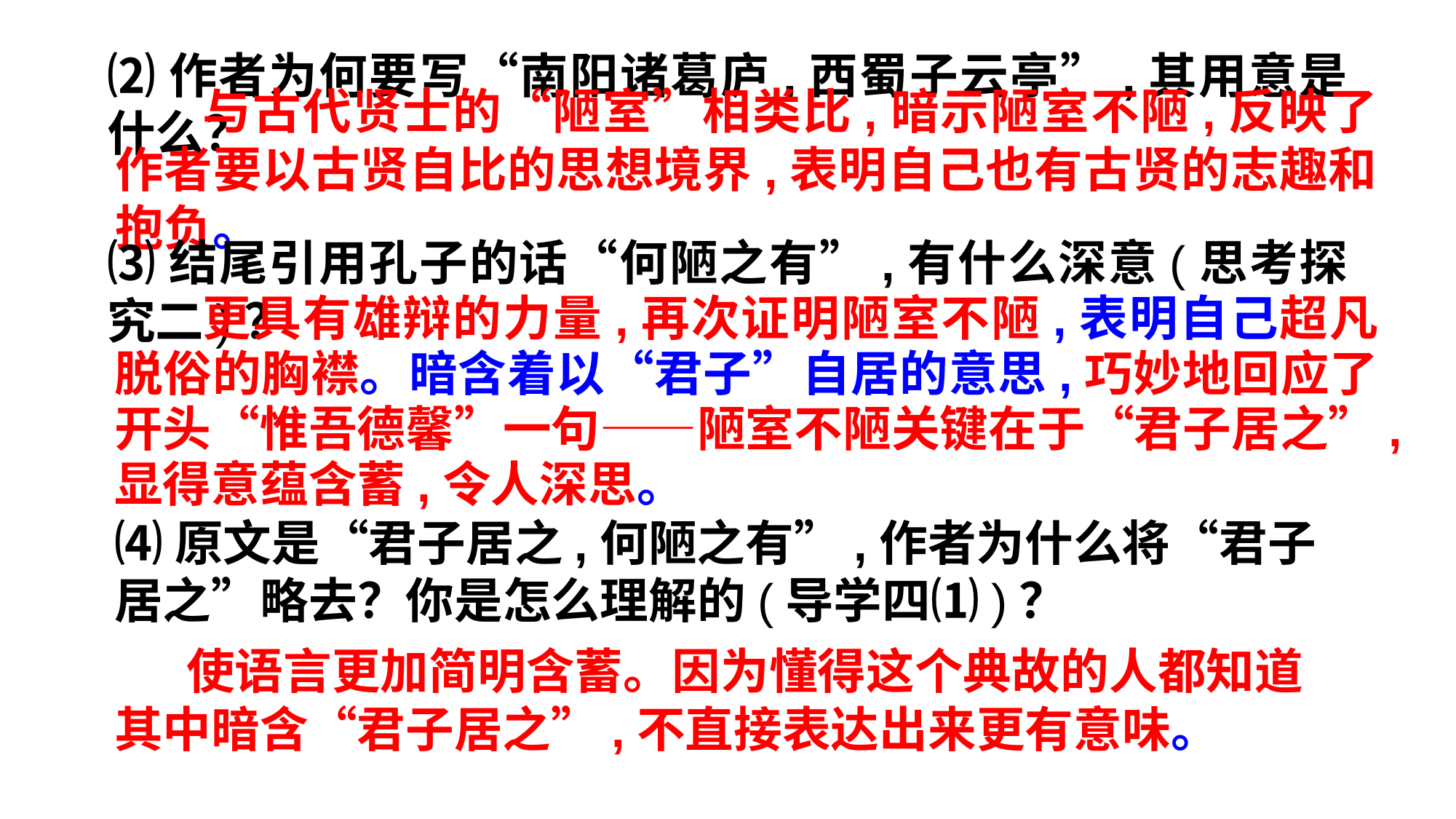

⑵作者为何要写“南阳诸葛庐,西蜀子云亭”,其用意是什么？
       与古代贤士的“陋室”相类比,暗示陋室不陋,反映了作者要以古贤自比的思想境界,表明自己也有古贤的志趣和抱负。
⑶结尾引用孔子的话“何陋之有”,有什么深意(思考探究二)？
      更具有雄辩的力量,再次证明陋室不陋,表明自己超凡脱俗的胸襟。暗含着以“君子”自居的意思,巧妙地回应了开头“惟吾德馨”一句——陋室不陋关键在于“君子居之”,显得意蕴含蓄,令人深思。

⑷原文是“君子居之,何陋之有”,作者为什么将“君子居之”略去？你是怎么理解的(导学四⑴)？
       使语言更加简明含蓄。因为懂得这个典故的人都知道其中暗含“君子居之”,不直接表达出来更有意味。